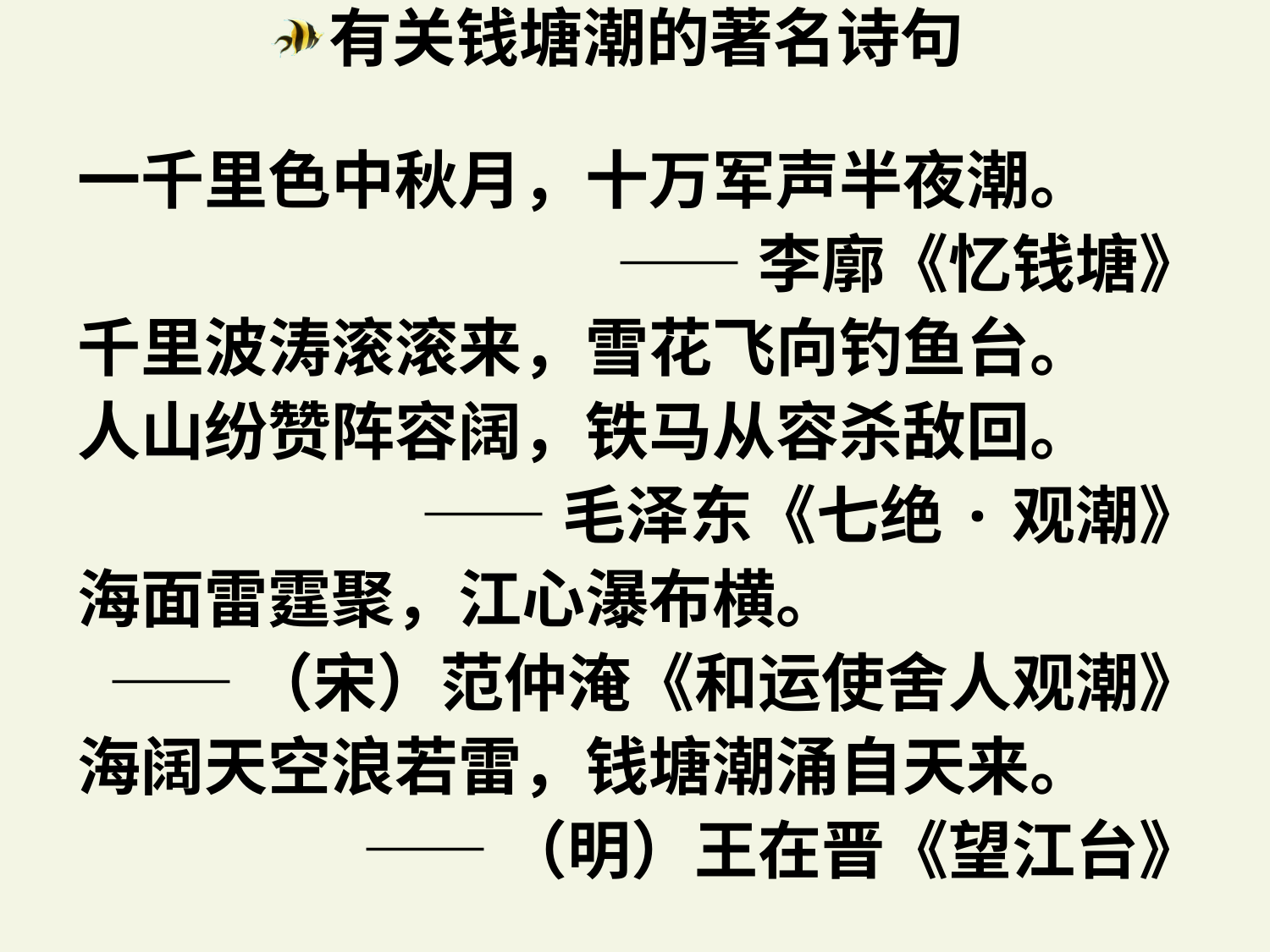

有关钱塘潮的著名诗句
一千里色中秋月，十万军声半夜潮。
——李廓《忆钱塘》
千里波涛滚滚来，雪花飞向钓鱼台。
人山纷赞阵容阔，铁马从容杀敌回。
——毛泽东《七绝·观潮》
海面雷霆聚，江心瀑布横。
——（宋）范仲淹《和运使舍人观潮》
海阔天空浪若雷，钱塘潮涌自天来。
——（明）王在晋《望江台》